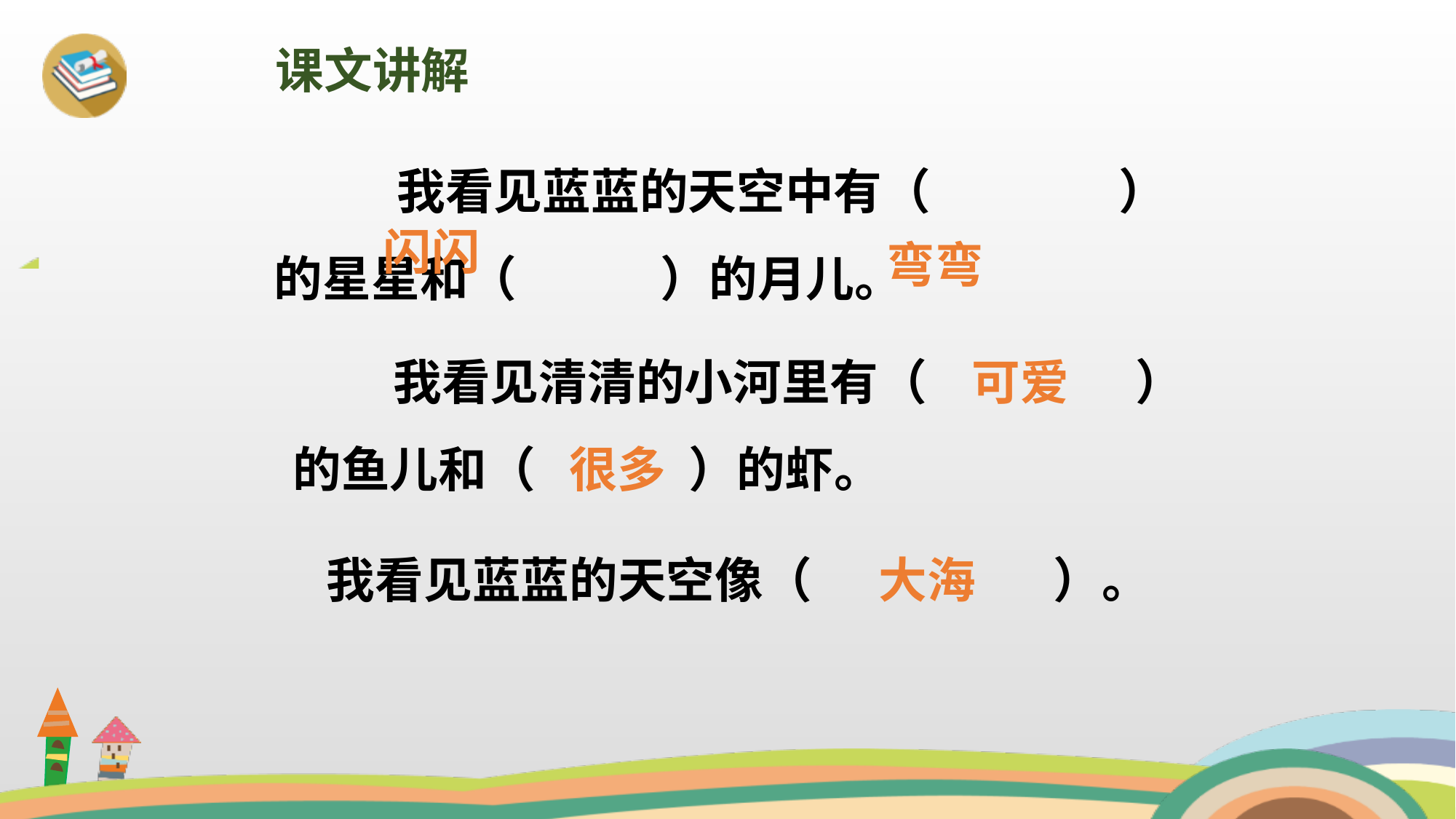

课文讲解
          我看见蓝蓝的天空中有（                 ）的星星和（             ）的月儿。
闪闪
弯弯
        我看见清清的小河里有（    可爱      ）的鱼儿和（   很多  ）的虾。

  我看见蓝蓝的天空像（      大海       ）。